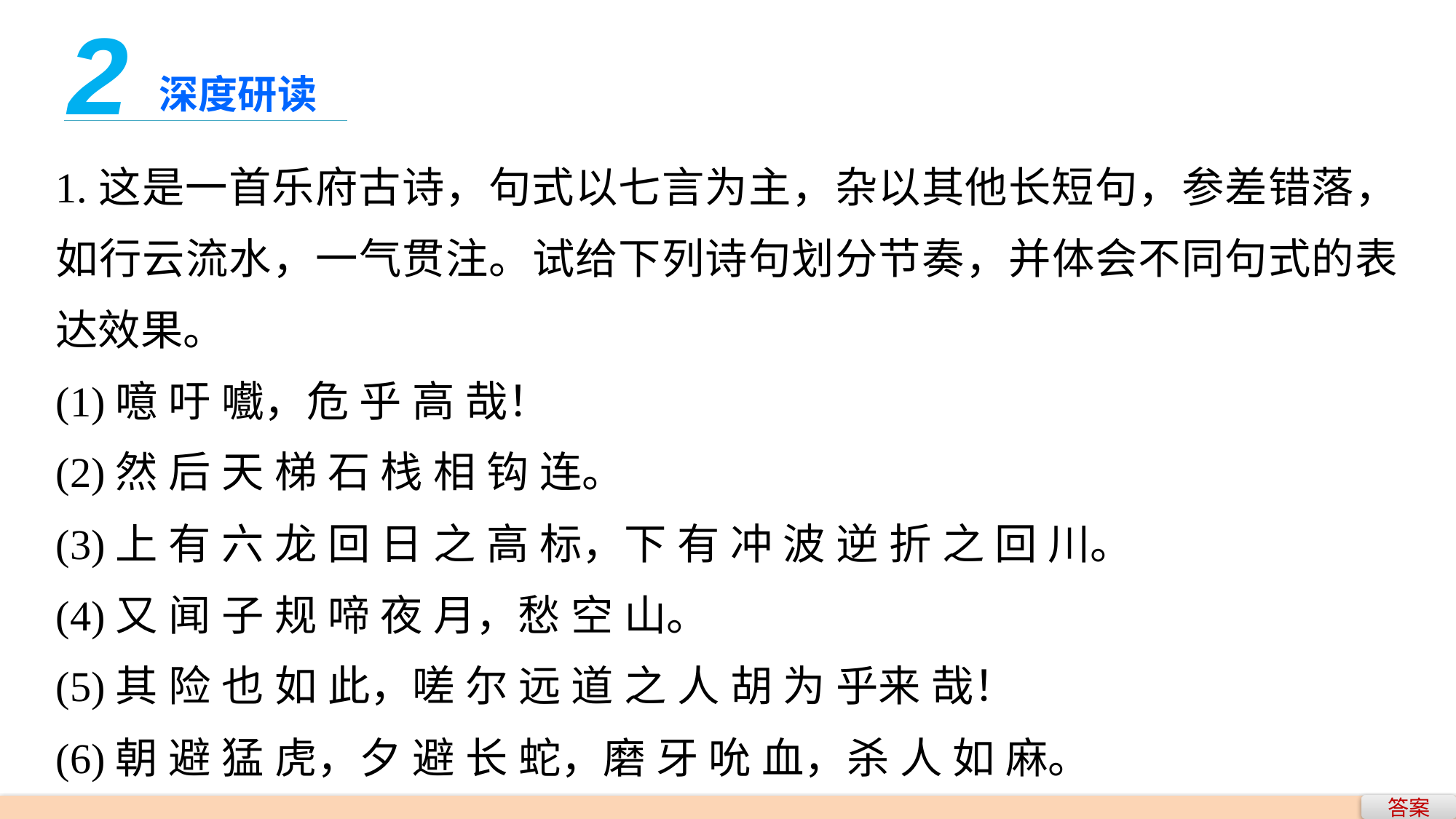

2
深度研读
1.这是一首乐府古诗，句式以七言为主，杂以其他长短句，参差错落，如行云流水，一气贯注。试给下列诗句划分节奏，并体会不同句式的表达效果。
(1)噫 吁 嚱，危 乎 高 哉！
(2)然 后 天 梯 石 栈 相 钩 连。
(3)上 有 六 龙 回 日 之 高 标，下 有 冲 波 逆 折 之 回 川。
(4)又 闻 子 规 啼 夜 月，愁 空 山。
(5)其 险 也 如 此，嗟 尔 远 道 之 人 胡 为 乎来 哉！
(6)朝 避 猛 虎，夕 避 长 蛇，磨 牙 吮 血，杀 人 如 麻。
答案